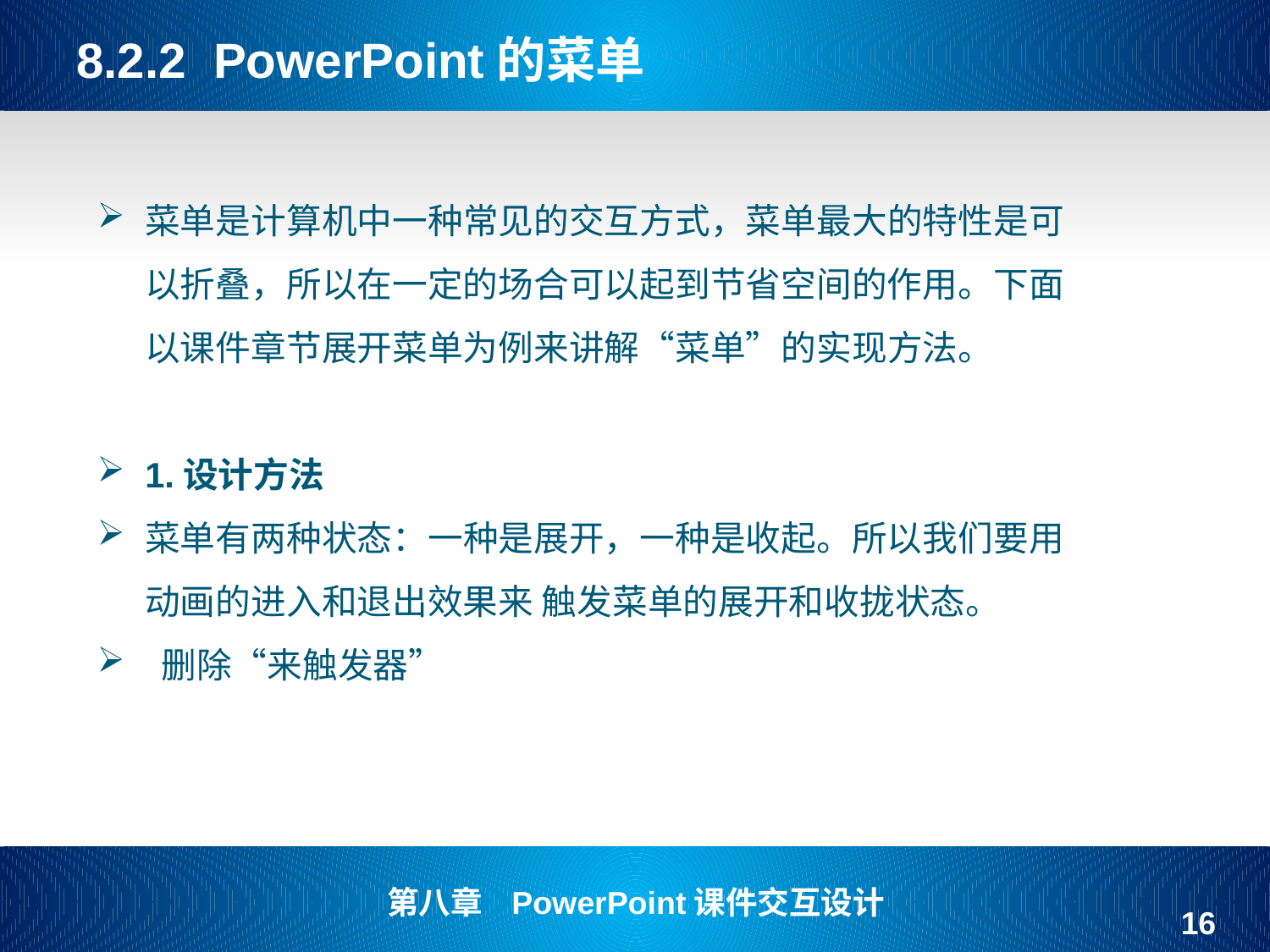

# 8.2.2  PowerPoint的菜单
菜单是计算机中一种常见的交互方式，菜单最大的特性是可以折叠，所以在一定的场合可以起到节省空间的作用。下面以课件章节展开菜单为例来讲解“菜单”的实现方法。

1.设计方法
菜单有两种状态：一种是展开，一种是收起。所以我们要用动画的进入和退出效果来 触发菜单的展开和收拢状态。
 删除“来触发器”

16